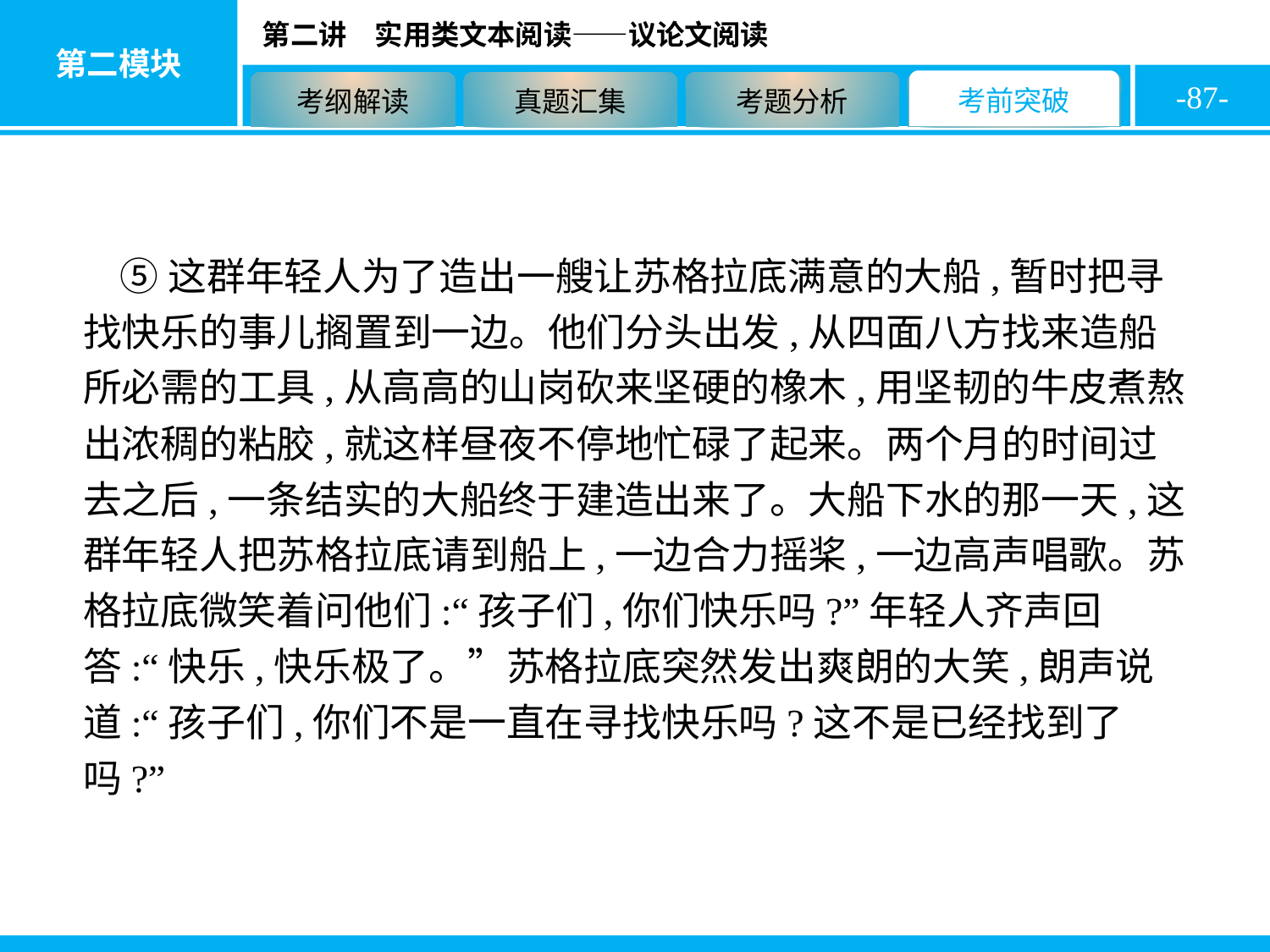

-87-
⑤这群年轻人为了造出一艘让苏格拉底满意的大船,暂时把寻找快乐的事儿搁置到一边。他们分头出发,从四面八方找来造船所必需的工具,从高高的山岗砍来坚硬的橡木,用坚韧的牛皮煮熬出浓稠的粘胶,就这样昼夜不停地忙碌了起来。两个月的时间过去之后,一条结实的大船终于建造出来了。大船下水的那一天,这群年轻人把苏格拉底请到船上,一边合力摇桨,一边高声唱歌。苏格拉底微笑着问他们:“孩子们,你们快乐吗?”年轻人齐声回答:“快乐,快乐极了。”苏格拉底突然发出爽朗的大笑,朗声说道:“孩子们,你们不是一直在寻找快乐吗?这不是已经找到了吗?”